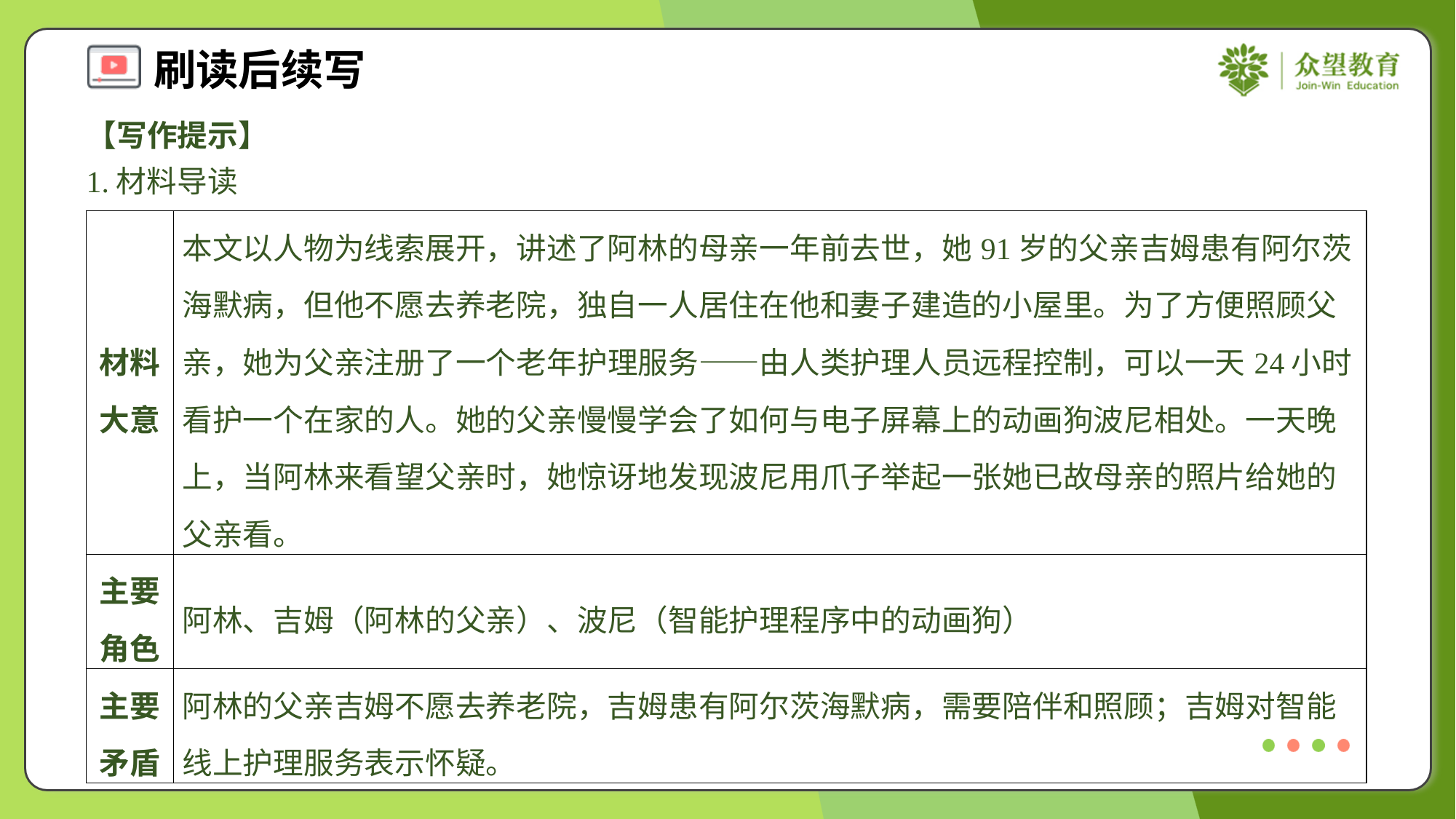

【写作提示】
1.材料导读
| 材料大意 | 本文以人物为线索展开，讲述了阿林的母亲一年前去世，她91岁的父亲吉姆患有阿尔茨海默病，但他不愿去养老院，独自一人居住在他和妻子建造的小屋里。为了方便照顾父亲，她为父亲注册了一个老年护理服务——由人类护理人员远程控制，可以一天24小时看护一个在家的人。她的父亲慢慢学会了如何与电子屏幕上的动画狗波尼相处。一天晚上，当阿林来看望父亲时，她惊讶地发现波尼用爪子举起一张她已故母亲的照片给她的父亲看。 |
| --- | --- |
| 主要角色 | 阿林、吉姆（阿林的父亲）、波尼（智能护理程序中的动画狗） |
| 主要矛盾 | 阿林的父亲吉姆不愿去养老院，吉姆患有阿尔茨海默病，需要陪伴和照顾；吉姆对智能线上护理服务表示怀疑。 |